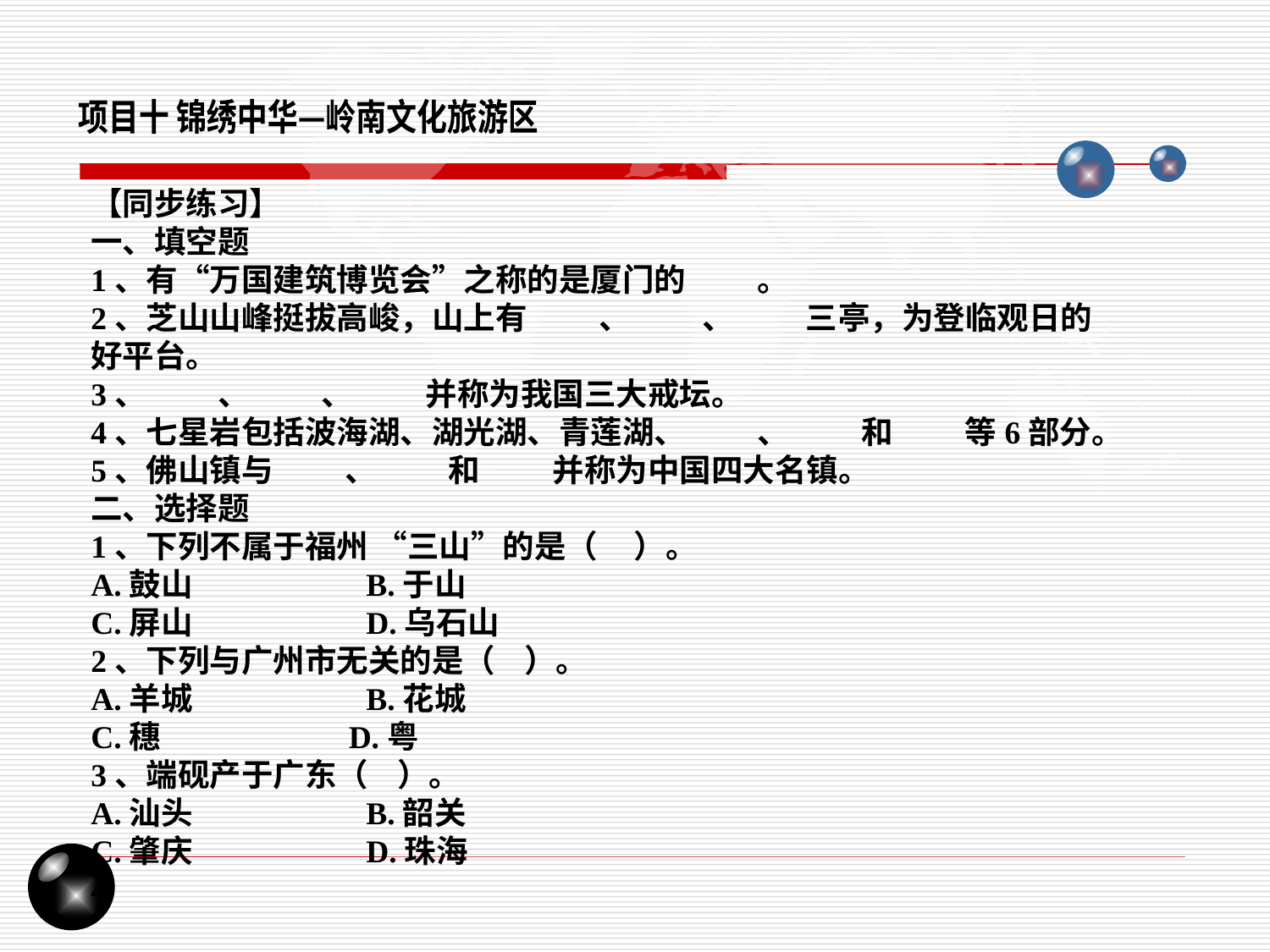

项目十 锦绣中华—岭南文化旅游区
【同步练习】
一、填空题
1、有“万国建筑博览会”之称的是厦门的          。
2、芝山山峰挺拔高峻，山上有          、          、          三亭，为登临观日的好平台。
3、          、          、          并称为我国三大戒坛。
4、七星岩包括波海湖、湖光湖、青莲湖、          、          和          等6部分。
5、佛山镇与          、          和          并称为中国四大名镇。
二、选择题
1、下列不属于福州 “三山”的是（     ）。
A.鼓山                       B.于山
C.屏山                       D.乌石山
2、下列与广州市无关的是（    ）。
A.羊城                       B.花城
C.穗                         D.粤
3、端砚产于广东（    ）。
A.汕头                       B.韶关
C.肇庆                       D.珠海
4